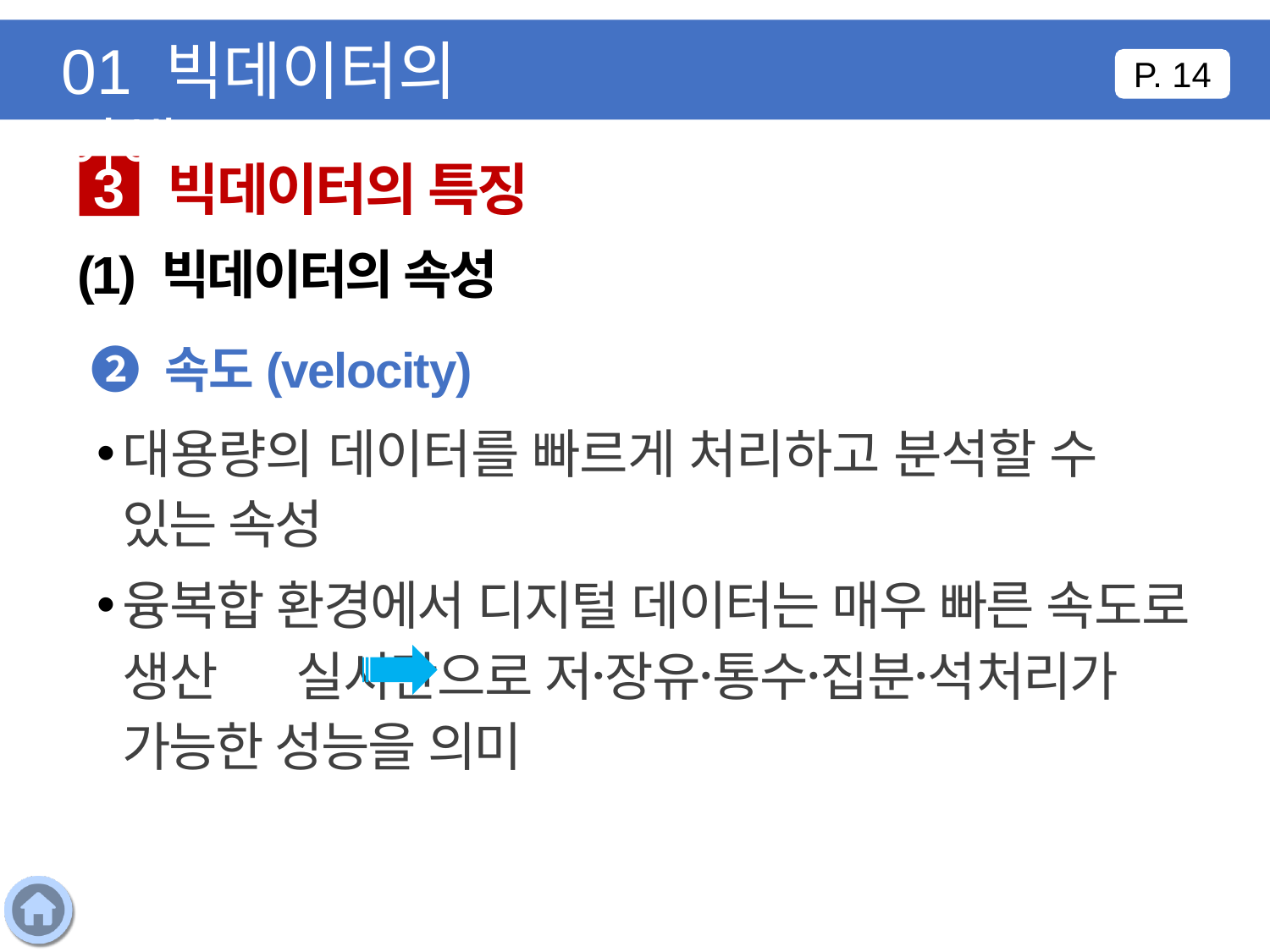

01 빅데이터의 이해
P. 14
빅데이터의 특징
3
(1) 빅데이터의 속성
❷ 속도(velocity)
대용량의 데이터를 빠르게 처리하고 분석할 수 있는 속성
융복합 환경에서 디지털 데이터는 매우 빠른 속도로 생산      실시간으로 저장〮유통〮수집〮분석〮처리가 가능한 성능을 의미